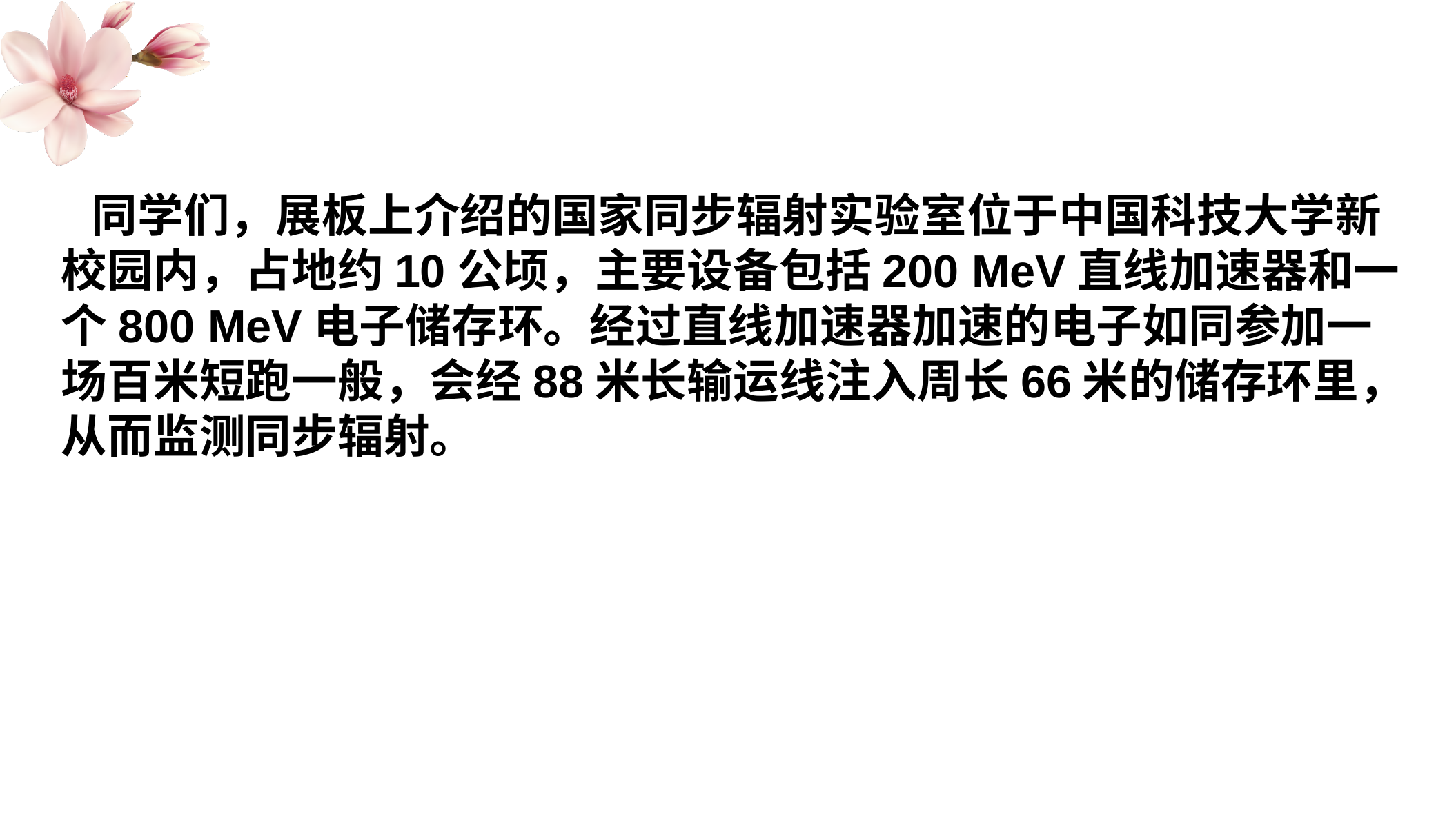

同学们，展板上介绍的国家同步辐射实验室位于中国科技大学新校园内，占地约10公顷，主要设备包括200 MeV直线加速器和一个800 MeV电子储存环。经过直线加速器加速的电子如同参加一场百米短跑一般，会经88米长输运线注入周长66米的储存环里，从而监测同步辐射。